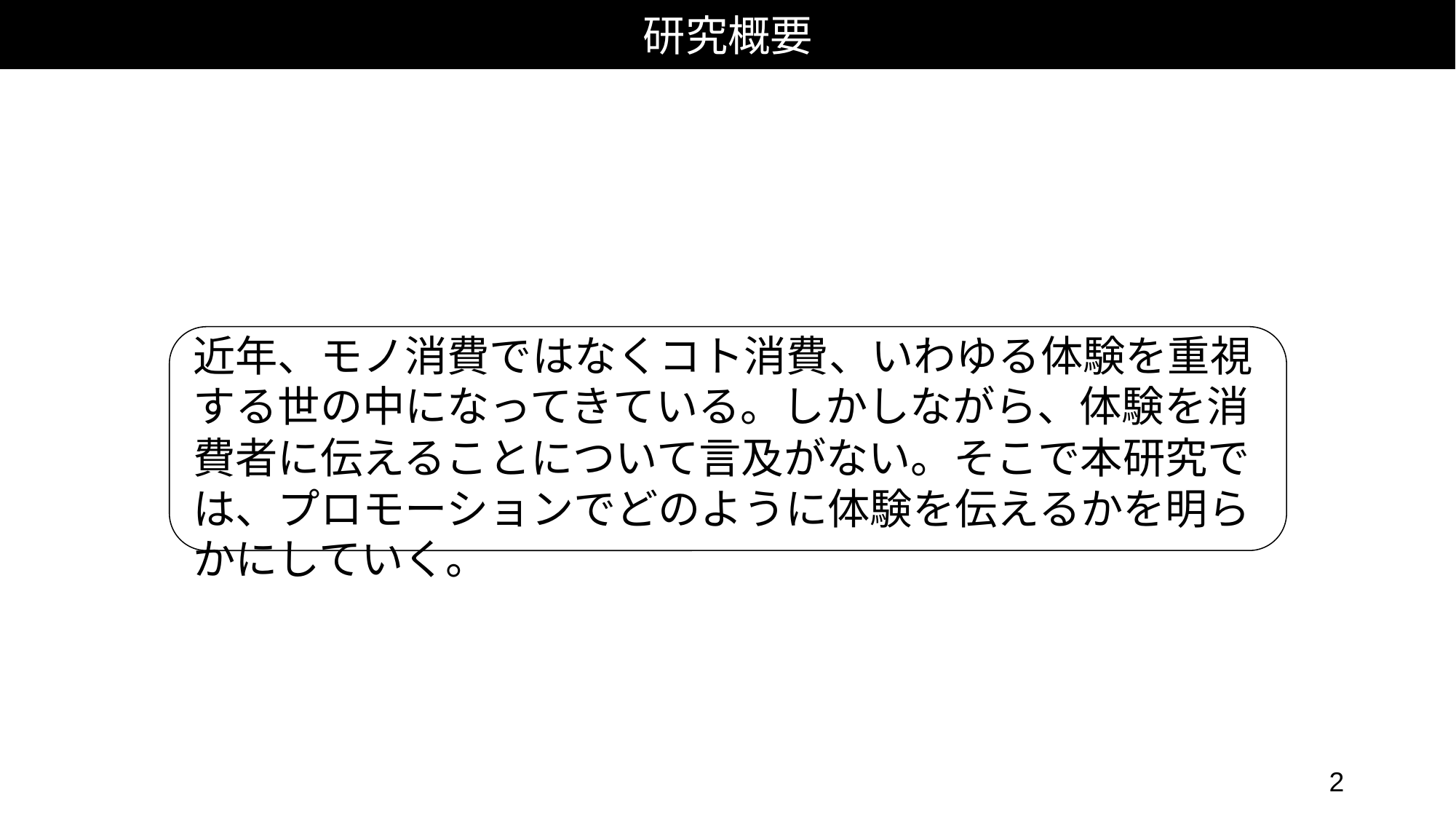

研究概要
近年、モノ消費ではなくコト消費、いわゆる体験を重視する世の中になってきている。しかしながら、体験を消費者に伝えることについて言及がない。そこで本研究では、プロモーションでどのように体験を伝えるかを明らかにしていく。

2